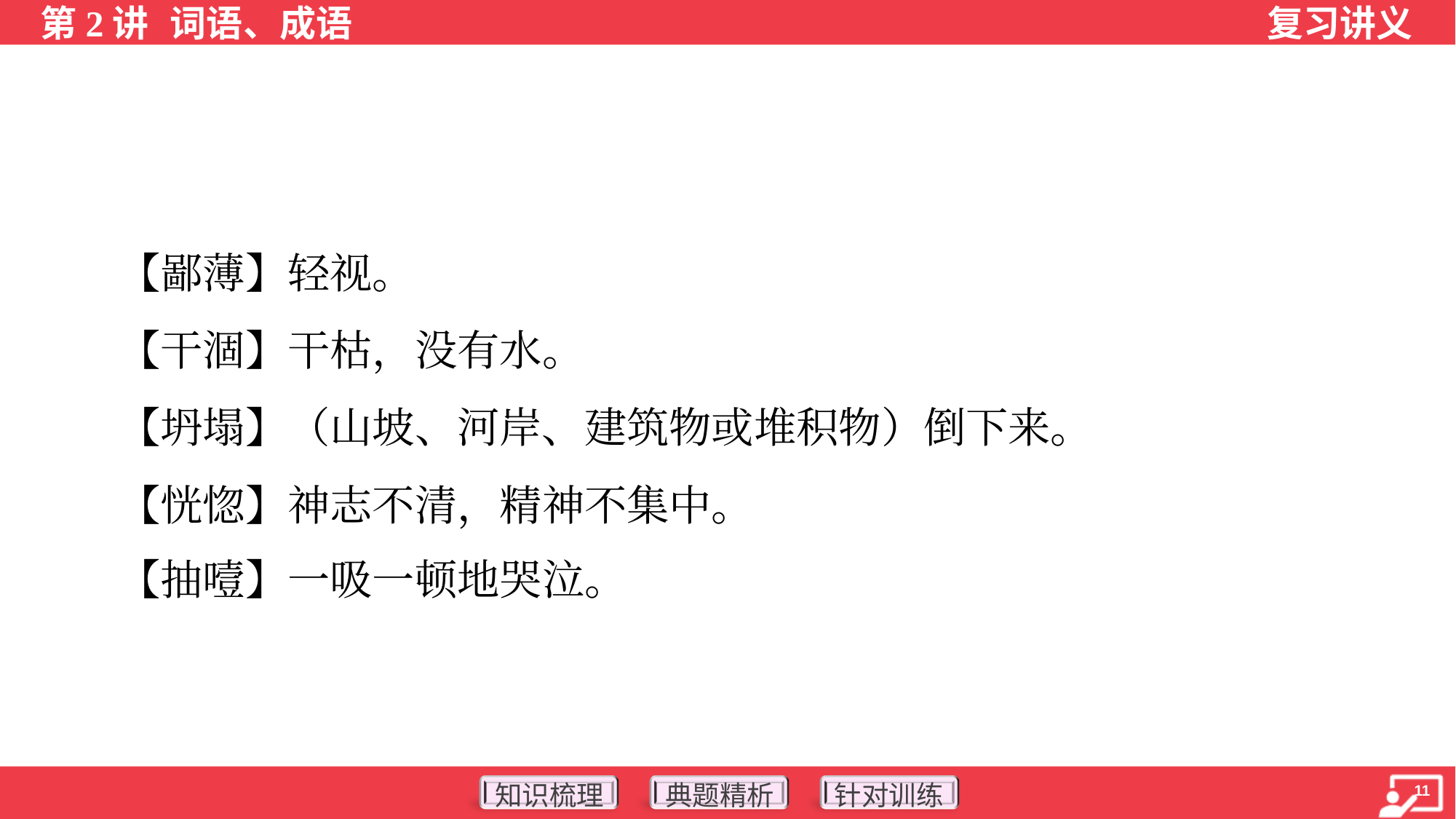

【鄙薄】轻视。
    【干涸】干枯，没有水。
    【坍塌】（山坡、河岸、建筑物或堆积物）倒下来。
    【恍惚】神志不清，精神不集中。
    【抽噎】一吸一顿地哭泣。